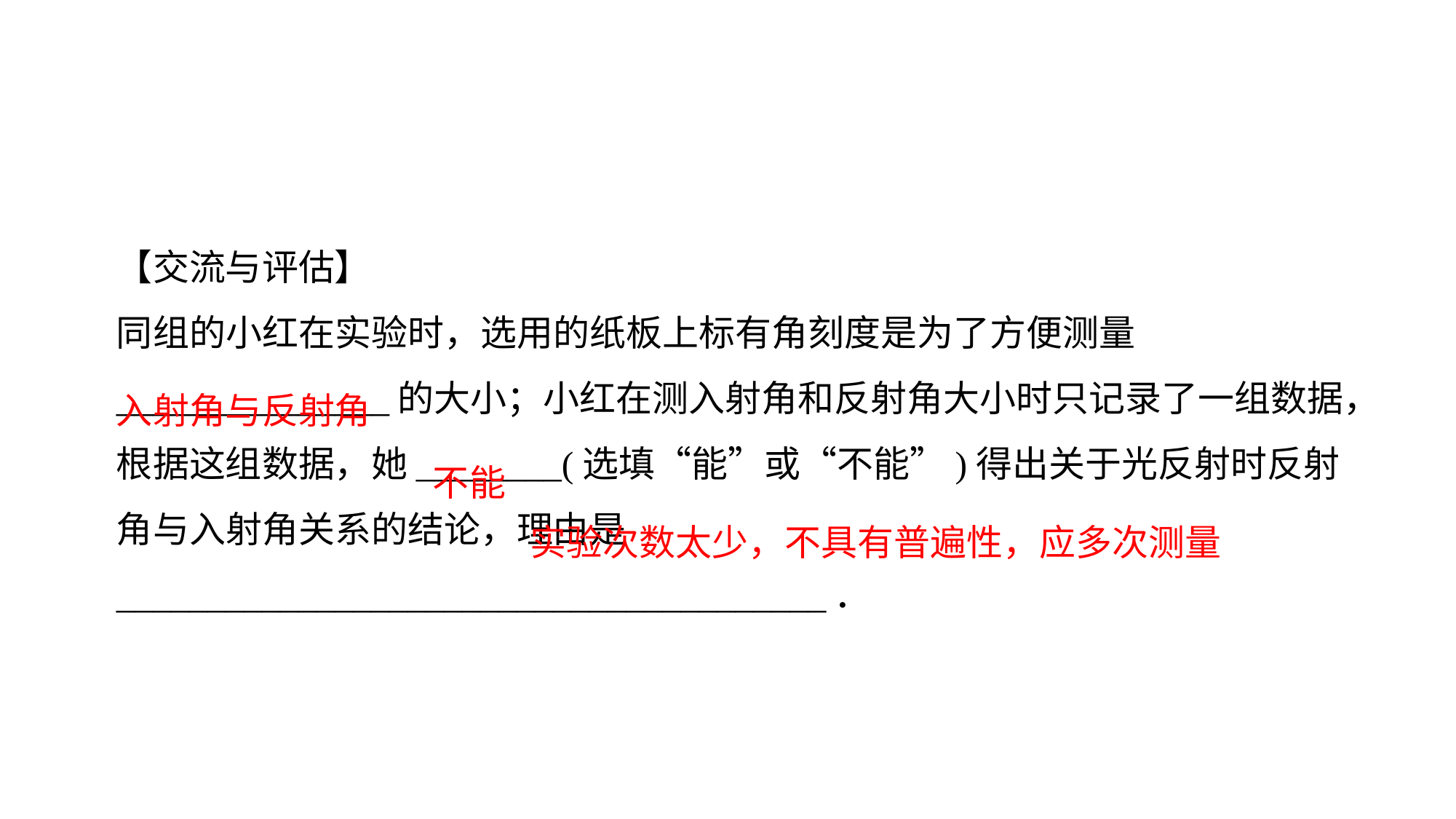

【交流与评估】同组的小红在实验时，选用的纸板上标有角刻度是为了方便测量_______________的大小；小红在测入射角和反射角大小时只记录了一组数据，根据这组数据，她________(选填“能”或“不能”)得出关于光反射时反射角与入射角关系的结论，理由是_______________________________________．
入射角与反射角
不能
实验次数太少，不具有普遍性，应多次测量